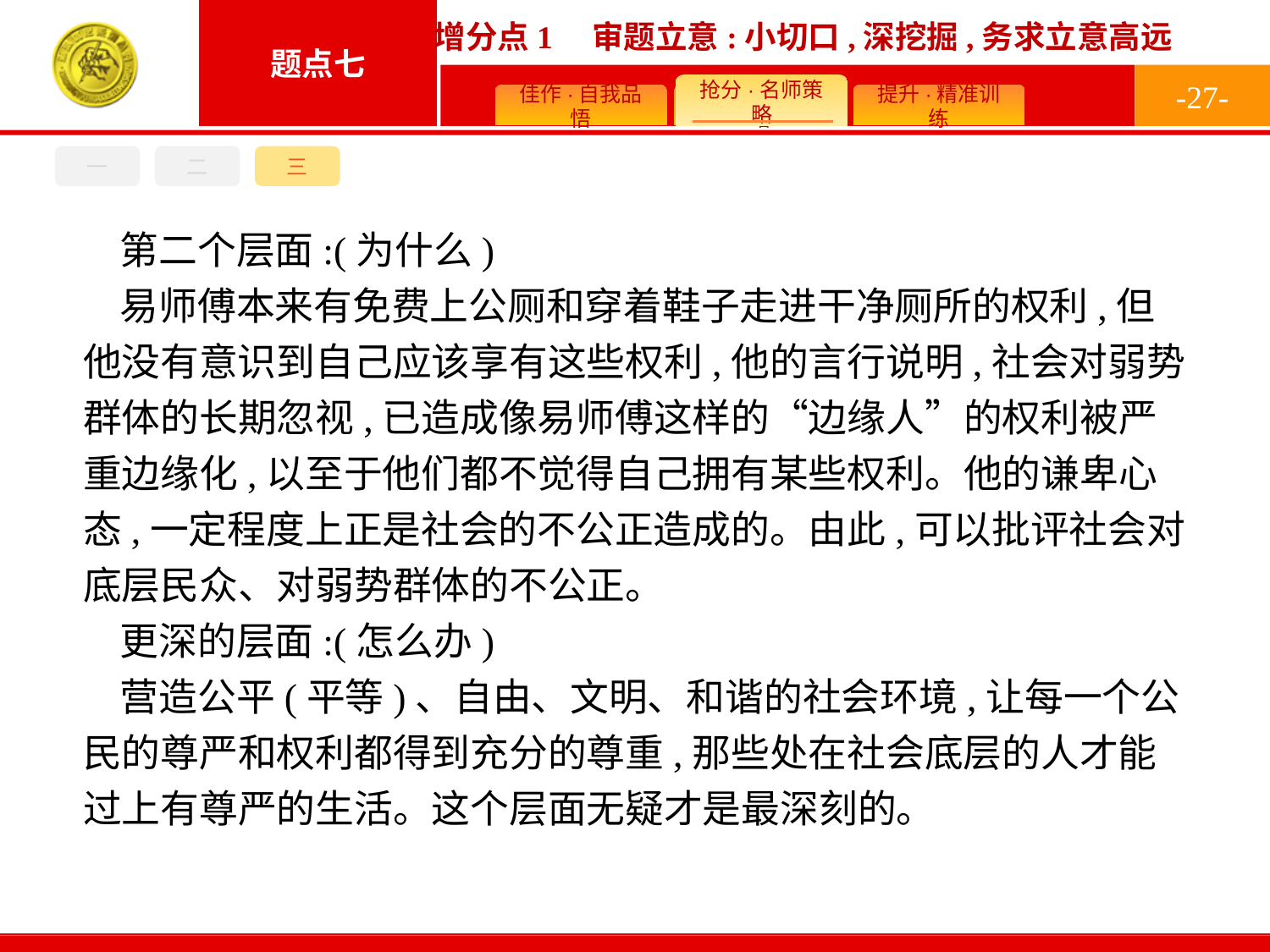

-27-
一
二
三
第二个层面:(为什么)
易师傅本来有免费上公厕和穿着鞋子走进干净厕所的权利,但他没有意识到自己应该享有这些权利,他的言行说明,社会对弱势群体的长期忽视,已造成像易师傅这样的“边缘人”的权利被严重边缘化,以至于他们都不觉得自己拥有某些权利。他的谦卑心态,一定程度上正是社会的不公正造成的。由此,可以批评社会对底层民众、对弱势群体的不公正。
更深的层面:(怎么办)
营造公平(平等)、自由、文明、和谐的社会环境,让每一个公民的尊严和权利都得到充分的尊重,那些处在社会底层的人才能过上有尊严的生活。这个层面无疑才是最深刻的。